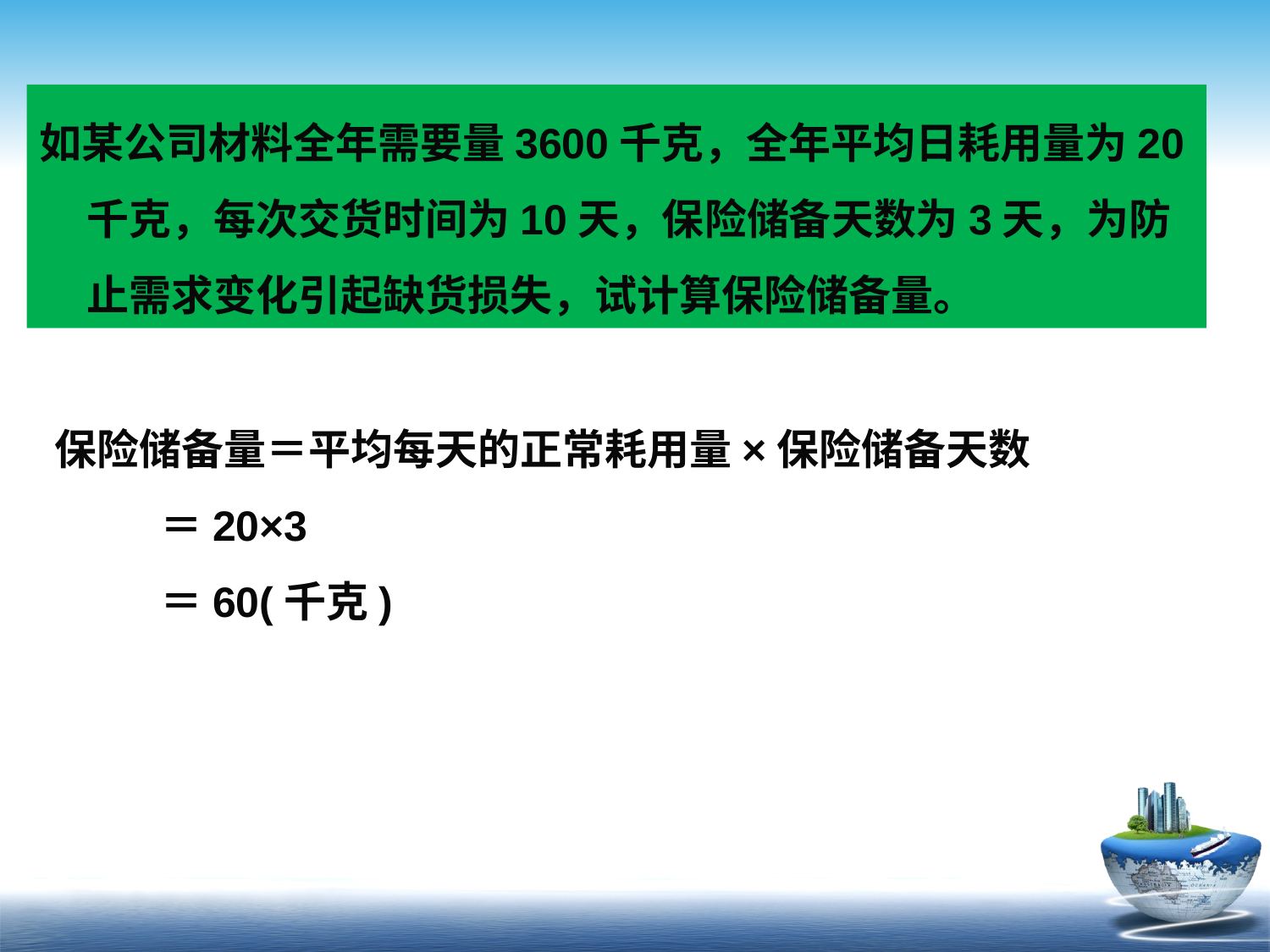

如某公司材料全年需要量3600千克，全年平均日耗用量为20千克，每次交货时间为10天，保险储备天数为3天，为防止需求变化引起缺货损失，试计算保险储备量。

保险储备量＝平均每天的正常耗用量×保险储备天数
          ＝20×3
          ＝60(千克)